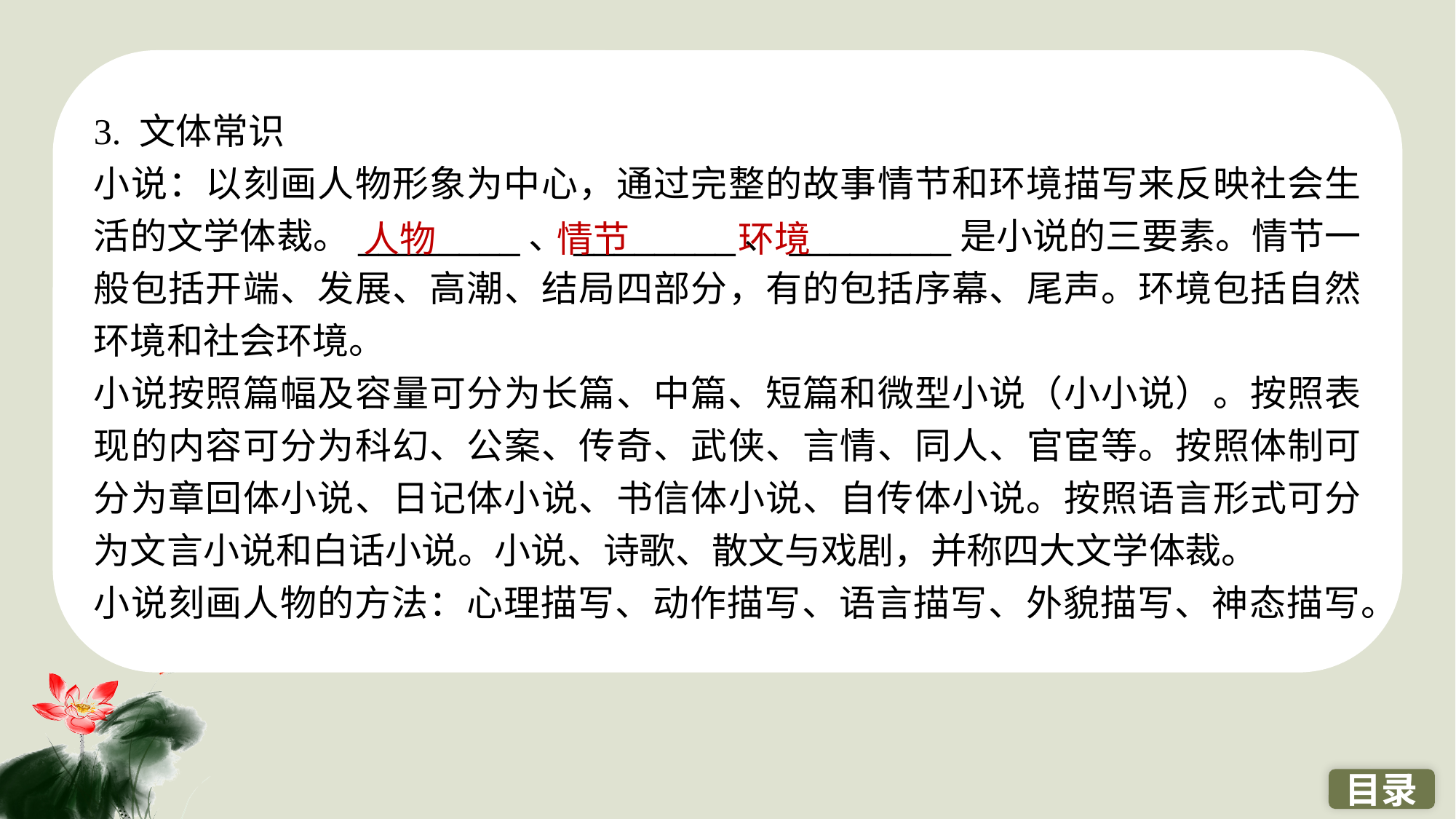

3. 文体常识
小说：以刻画人物形象为中心，通过完整的故事情节和环境描写来反映社会生活的文学体裁。________、________、________是小说的三要素。情节一般包括开端、发展、高潮、结局四部分，有的包括序幕、尾声。环境包括自然环境和社会环境。
小说按照篇幅及容量可分为长篇、中篇、短篇和微型小说（小小说）。按照表现的内容可分为科幻、公案、传奇、武侠、言情、同人、官宦等。按照体制可分为章回体小说、日记体小说、书信体小说、自传体小说。按照语言形式可分为文言小说和白话小说。小说、诗歌、散文与戏剧，并称四大文学体裁。
小说刻画人物的方法：心理描写、动作描写、语言描写、外貌描写、神态描写。
人物
情节
环境